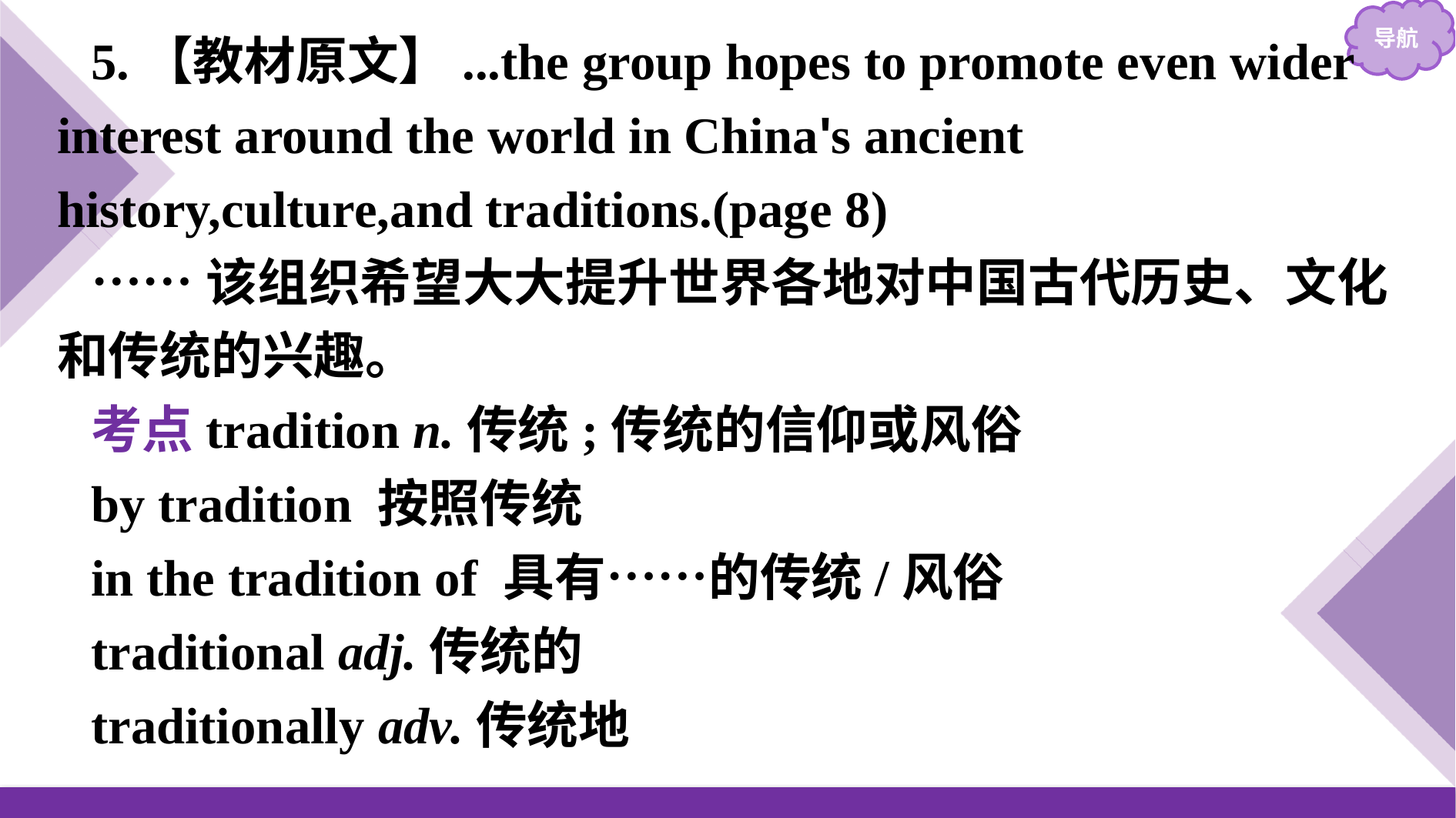

5.【教材原文】...the group hopes to promote even wider interest around the world in China's ancient history,culture,and traditions.(page 8)
……该组织希望大大提升世界各地对中国古代历史、文化和传统的兴趣。
考点tradition n.传统;传统的信仰或风俗
by tradition 按照传统
in the tradition of 具有……的传统/风俗
traditional adj.传统的
traditionally adv.传统地